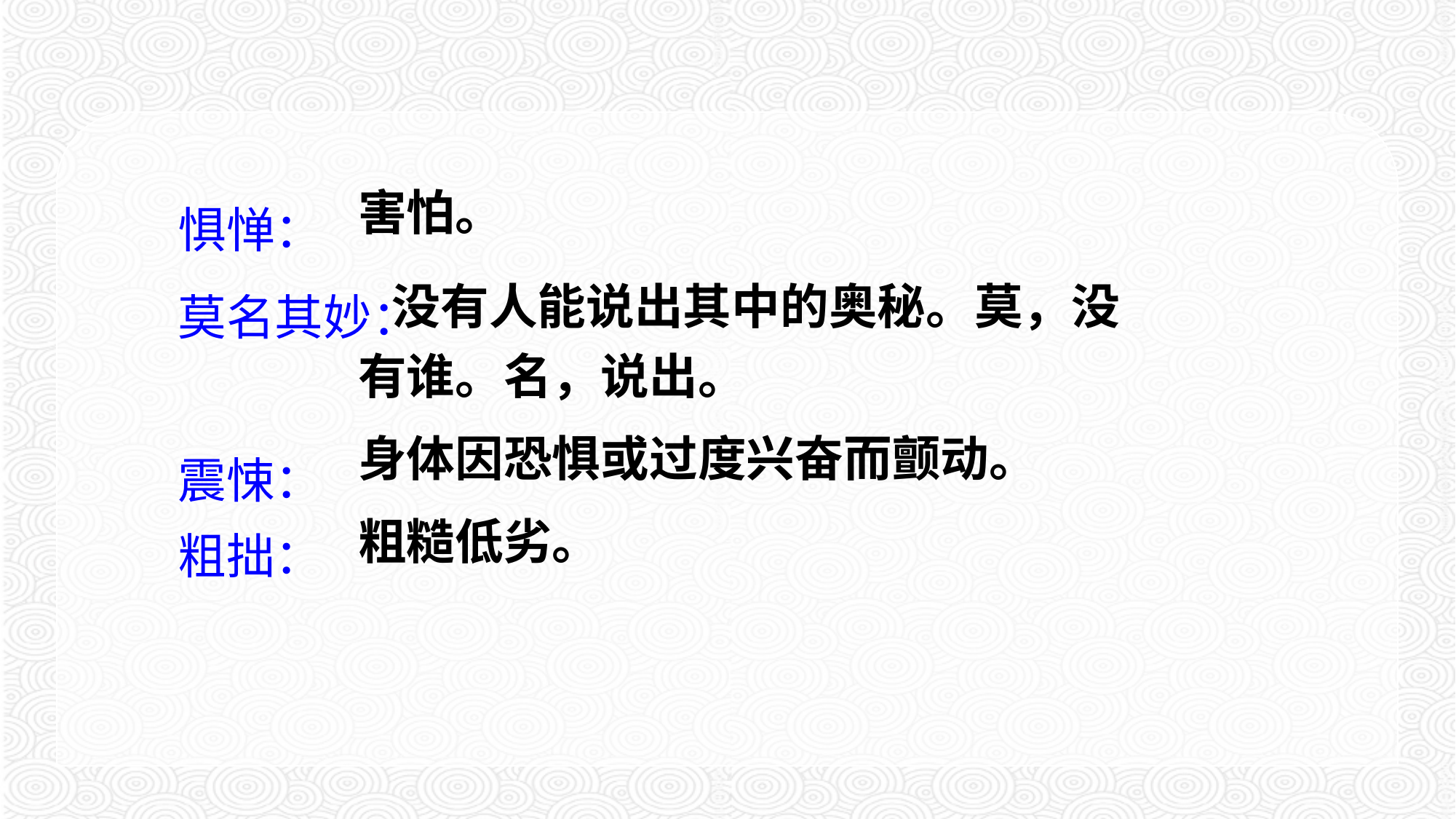

惧惮：
莫名其妙：

震悚：
粗拙：
害怕。
  没有人能说出其中的奥秘。莫，没      有谁。名，说出。
身体因恐惧或过度兴奋而颤动。
粗糙低劣。